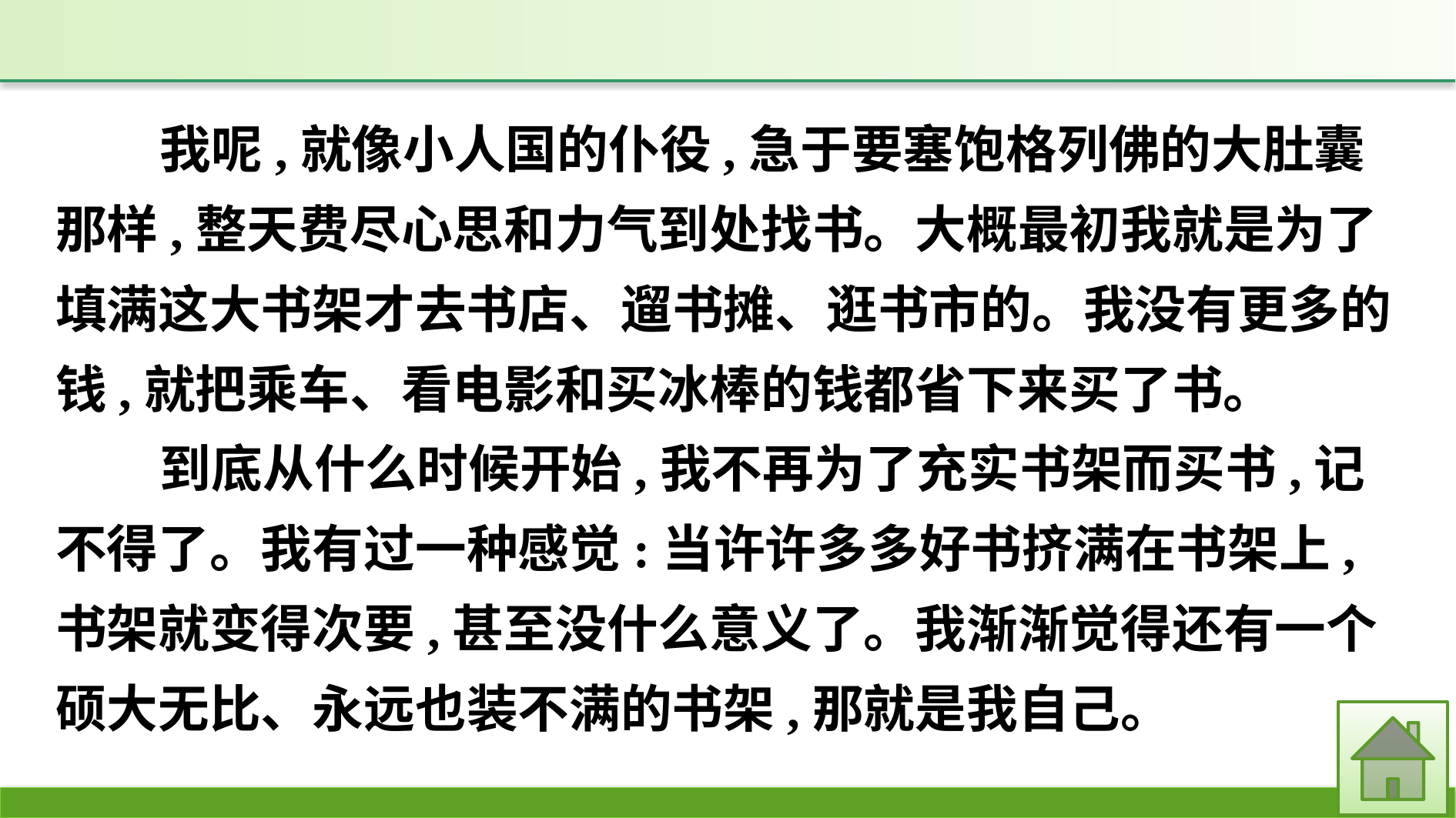

我呢,就像小人国的仆役,急于要塞饱格列佛的大肚囊那样,整天费尽心思和力气到处找书。大概最初我就是为了填满这大书架才去书店、遛书摊、逛书市的。我没有更多的钱,就把乘车、看电影和买冰棒的钱都省下来买了书。
到底从什么时候开始,我不再为了充实书架而买书,记不得了。我有过一种感觉:当许许多多好书挤满在书架上,书架就变得次要,甚至没什么意义了。我渐渐觉得还有一个硕大无比、永远也装不满的书架,那就是我自己。